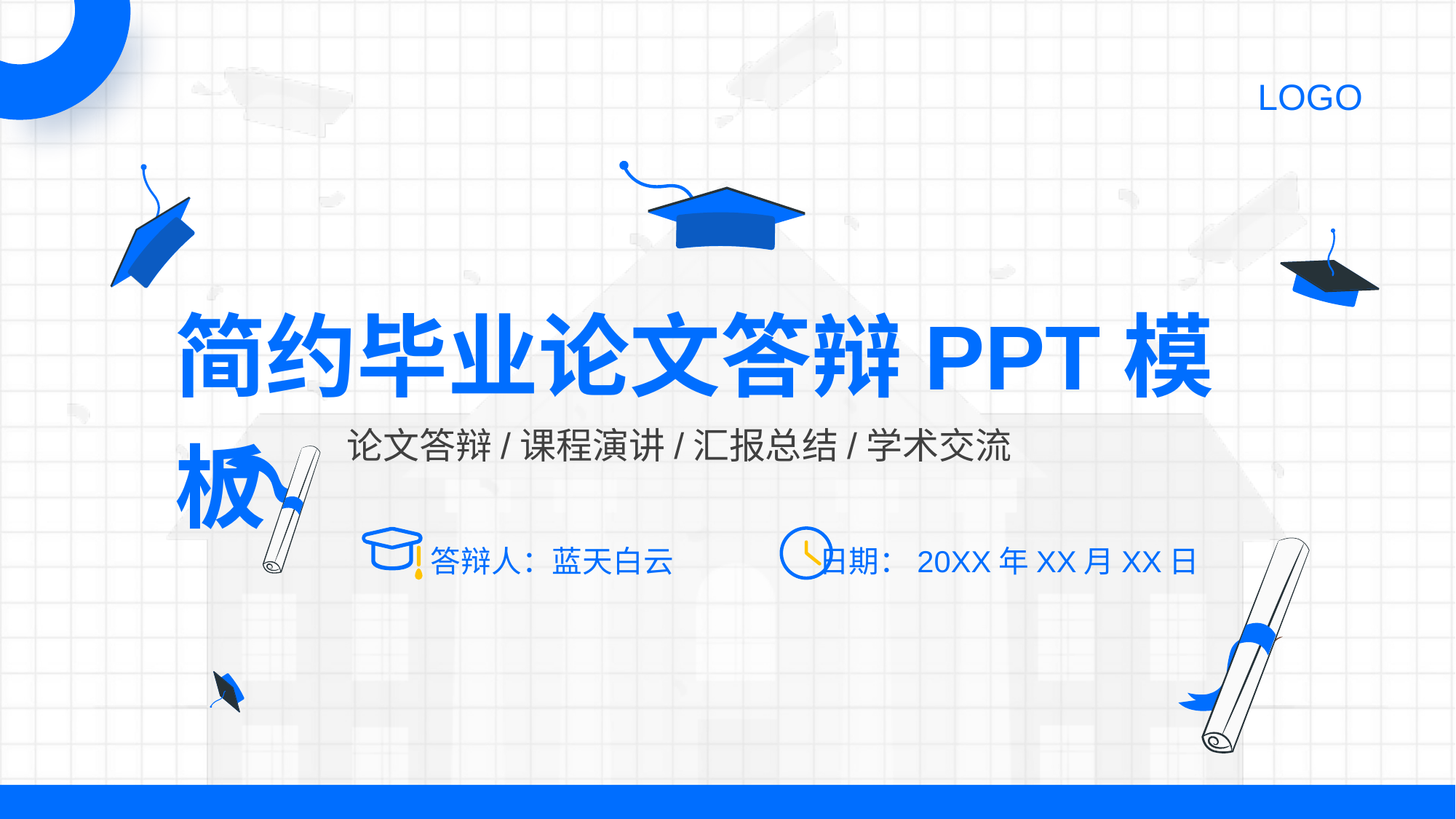

简约毕业论文答辩PPT模板
论文答辩/课程演讲/汇报总结/学术交流

日期：20XX年XX月XX日

答辩人：蓝天白云